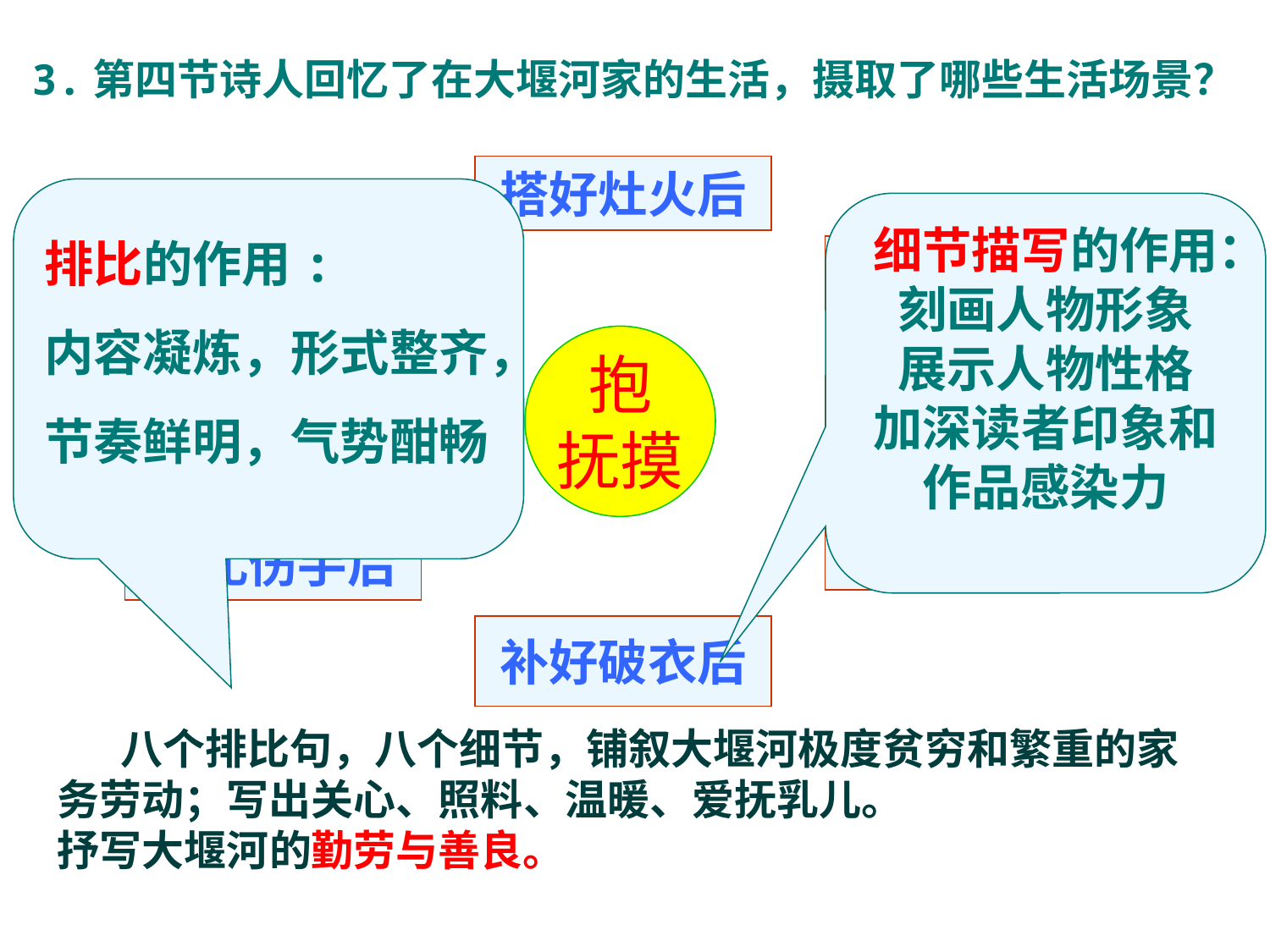

3.第四节诗人回忆了在大堰河家的生活，摄取了哪些生活场景？
搭好灶火后
排比的作用:
内容凝炼，形式整齐，节奏鲜明，气势酣畅

细节描写的作用：
刻画人物形象
展示人物性格
加深读者印象和作品感染力
拍去炭灰后
拾起鸡蛋后
抱
抚摸
掐死虱子后
尝过熟饭后
放好酱碗后
包扎伤手后
补好破衣后
　　八个排比句，八个细节，铺叙大堰河极度贫穷和繁重的家务劳动；写出关心、照料、温暖、爱抚乳儿。
抒写大堰河的勤劳与善良。